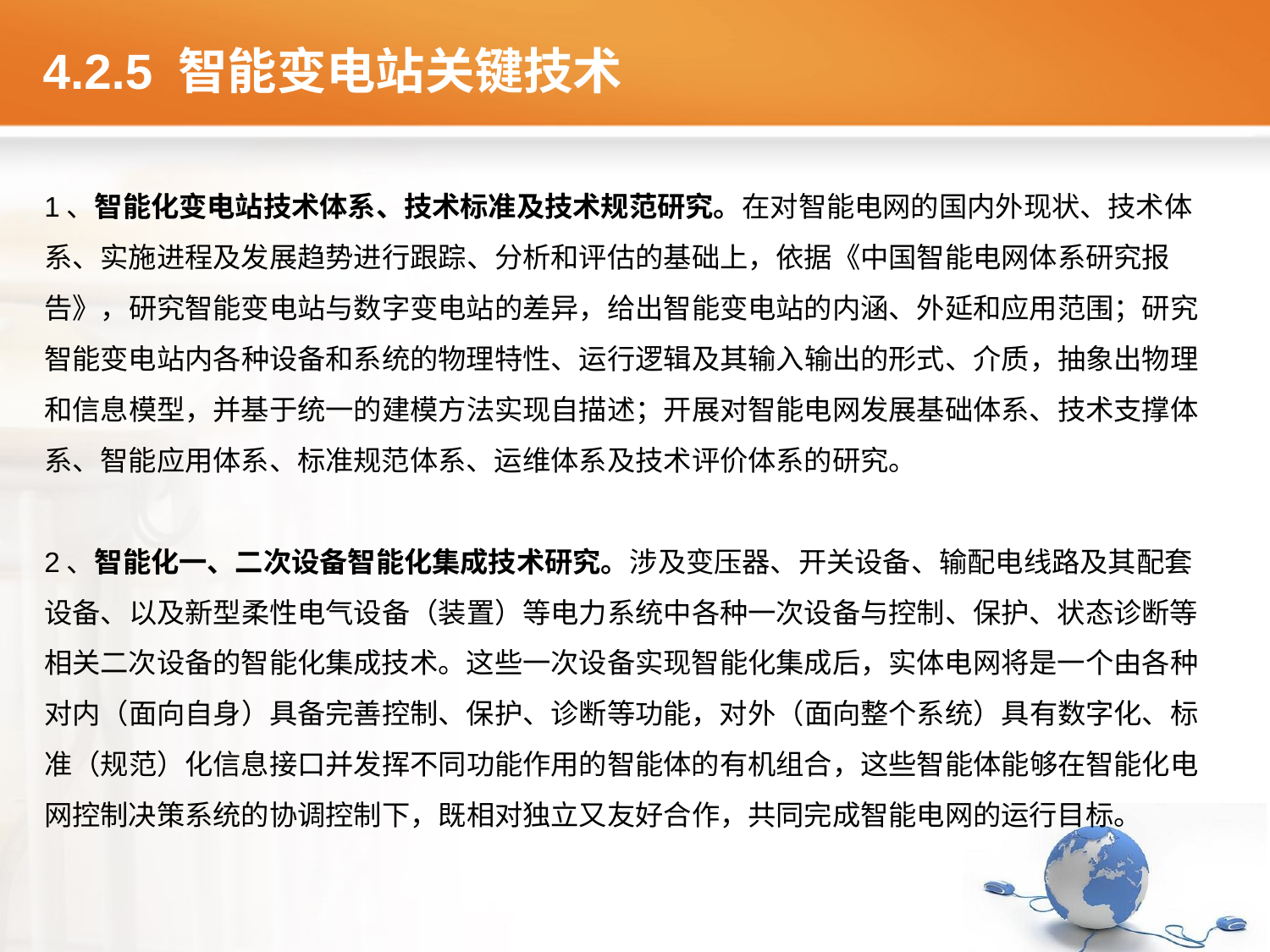

# 4.2.5 智能变电站关键技术
1、智能化变电站技术体系、技术标准及技术规范研究。在对智能电网的国内外现状、技术体系、实施进程及发展趋势进行跟踪、分析和评估的基础上，依据《中国智能电网体系研究报告》，研究智能变电站与数字变电站的差异，给出智能变电站的内涵、外延和应用范围；研究智能变电站内各种设备和系统的物理特性、运行逻辑及其输入输出的形式、介质，抽象出物理和信息模型，并基于统一的建模方法实现自描述；开展对智能电网发展基础体系、技术支撑体系、智能应用体系、标准规范体系、运维体系及技术评价体系的研究。

2、智能化一、二次设备智能化集成技术研究。涉及变压器、开关设备、输配电线路及其配套设备、以及新型柔性电气设备（装置）等电力系统中各种一次设备与控制、保护、状态诊断等相关二次设备的智能化集成技术。这些一次设备实现智能化集成后，实体电网将是一个由各种对内（面向自身）具备完善控制、保护、诊断等功能，对外（面向整个系统）具有数字化、标准（规范）化信息接口并发挥不同功能作用的智能体的有机组合，这些智能体能够在智能化电网控制决策系统的协调控制下，既相对独立又友好合作，共同完成智能电网的运行目标。